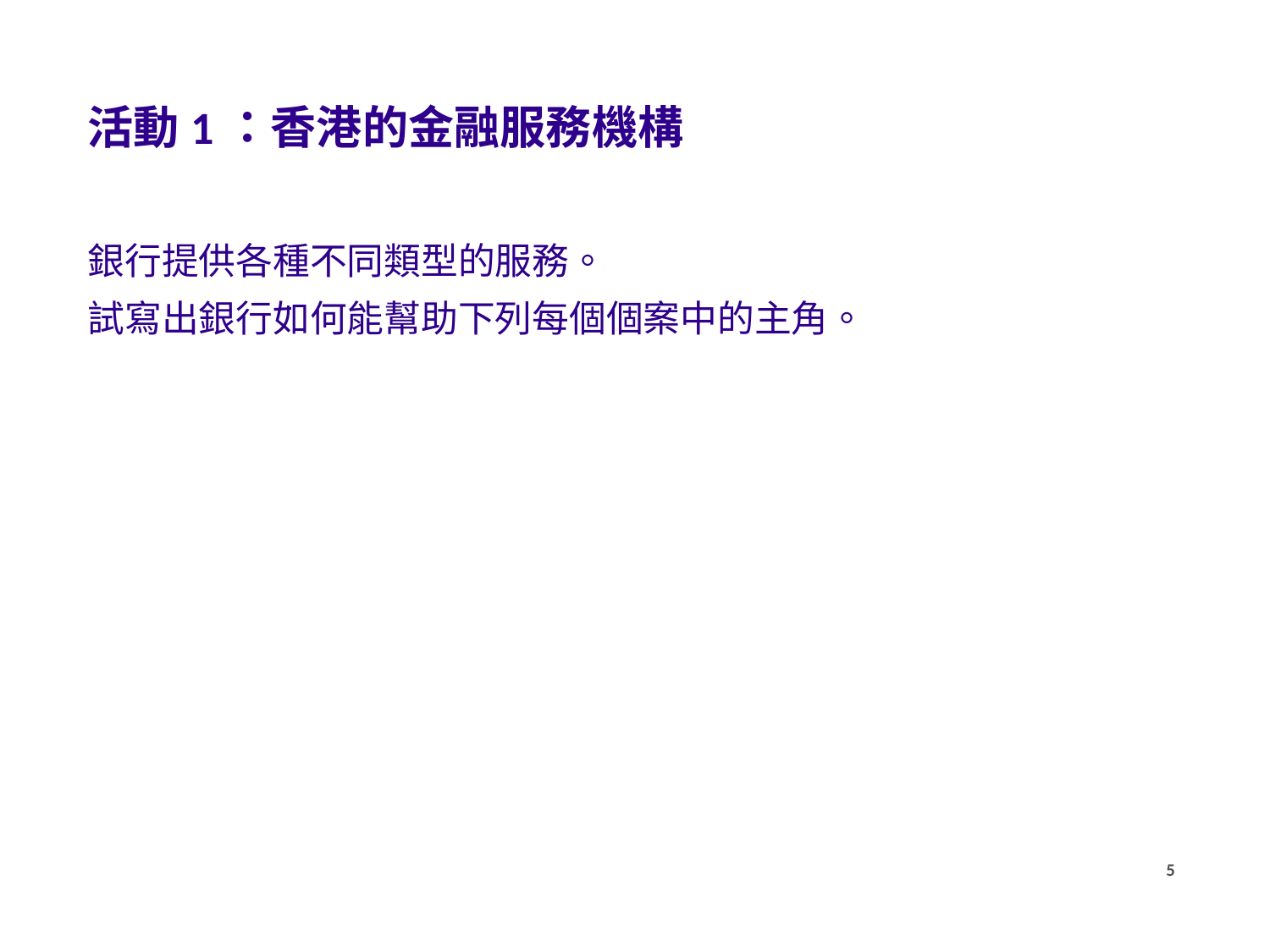

活動1：香港的金融服務機構
銀行提供各種不同類型的服務。
試寫出銀行如何能幫助下列每個個案中的主角。